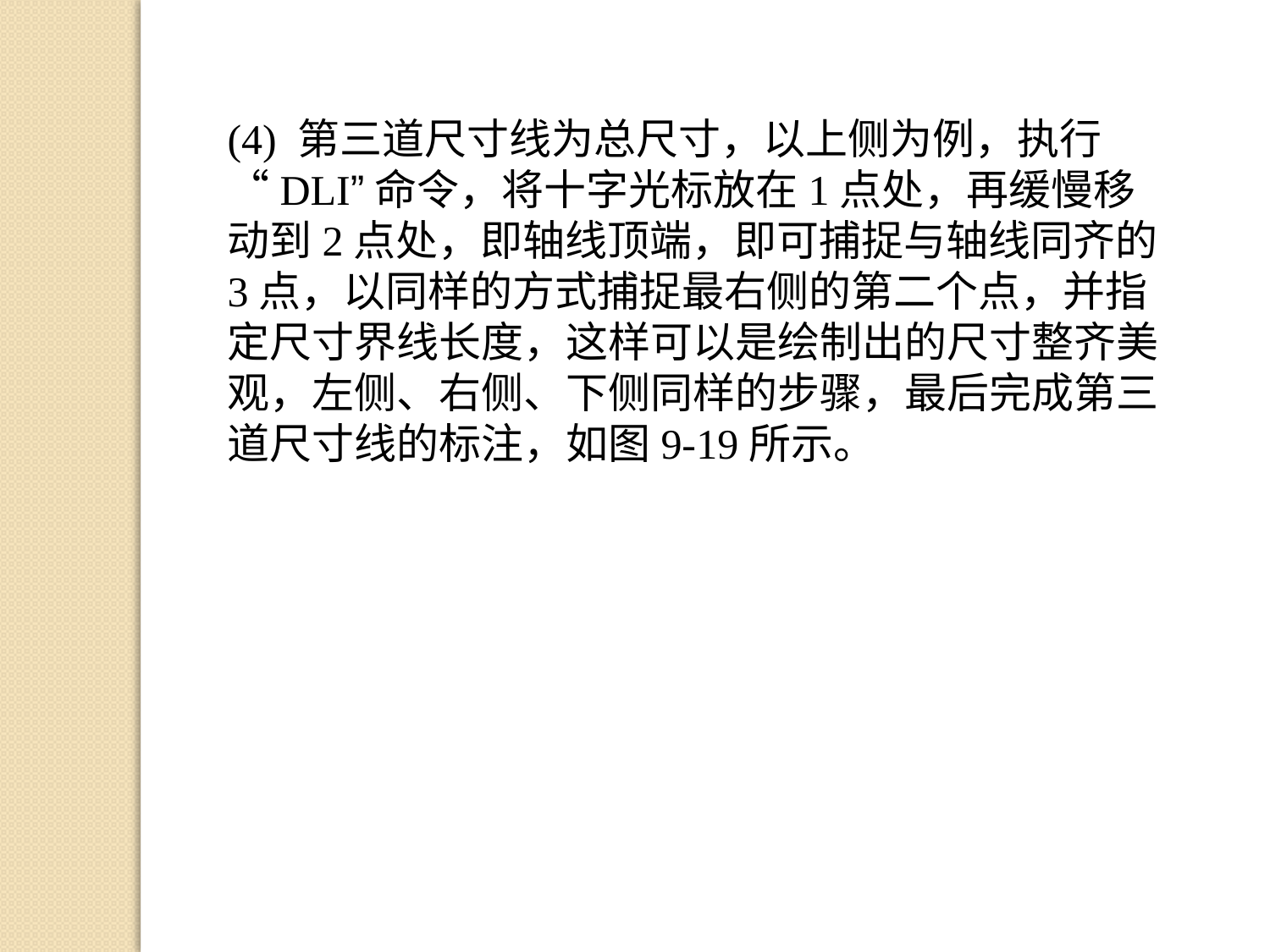

(4) 第三道尺寸线为总尺寸，以上侧为例，执行“DLI”命令，将十字光标放在1点处，再缓慢移动到2点处，即轴线顶端，即可捕捉与轴线同齐的3点，以同样的方式捕捉最右侧的第二个点，并指定尺寸界线长度，这样可以是绘制出的尺寸整齐美观，左侧、右侧、下侧同样的步骤，最后完成第三道尺寸线的标注，如图9-19所示。